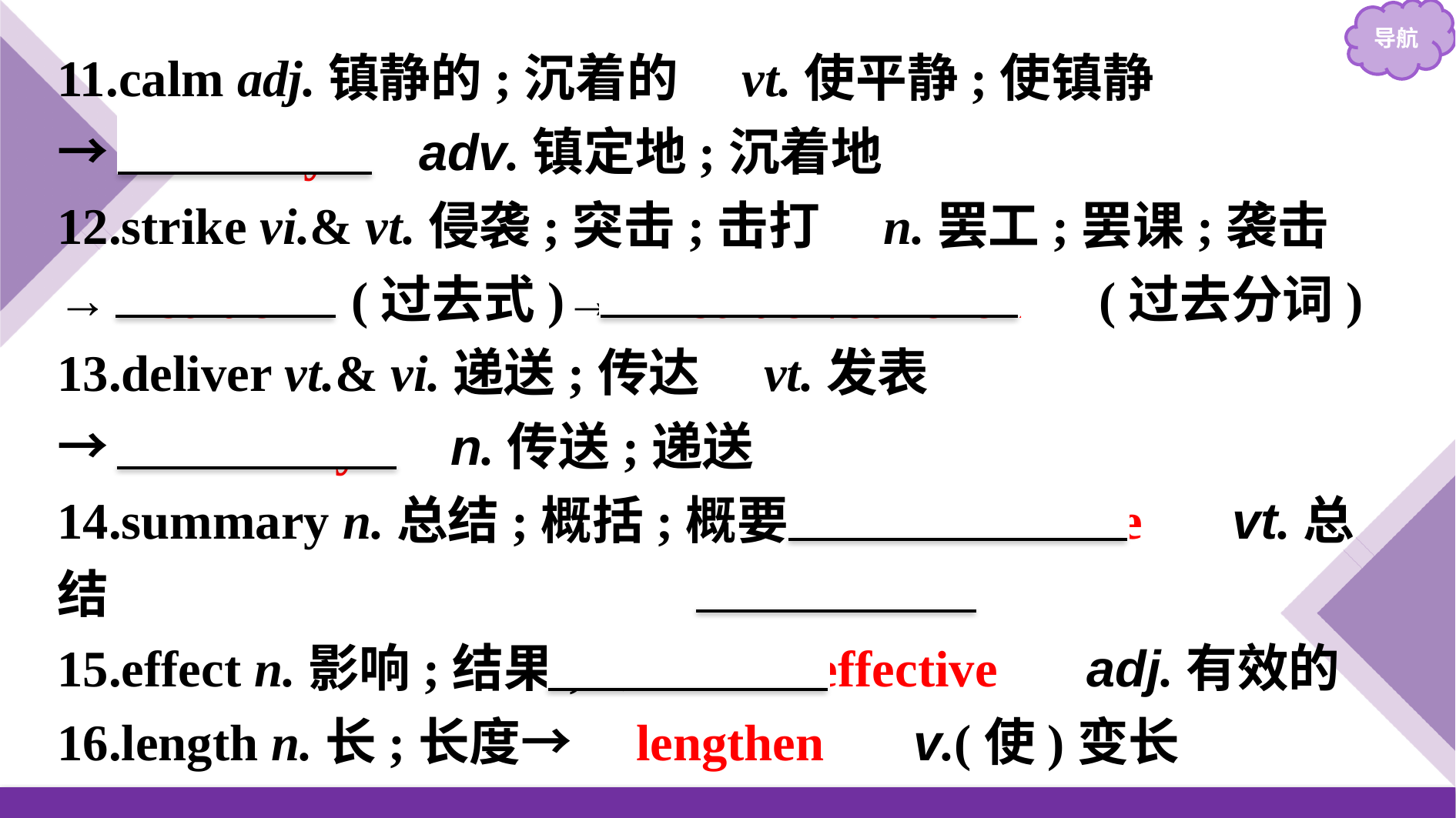

11.calm adj.镇静的;沉着的　vt.使平静;使镇静
→　calmly　 adv.镇定地;沉着地
12.strike vi.& vt.侵袭;突击;击打　n.罢工;罢课;袭击
→    struck    (过去式)→　struck/stricken　(过去分词)
13.deliver vt.& vi.递送;传达　vt.发表
→　delivery　 n.传送;递送
14.summary n.总结;概括;概要→　summarise　 vt.总结
15.effect n.影响;结果;效果→　effective　 adj.有效的
16.length n.长;长度→　lengthen　 v.(使)变长